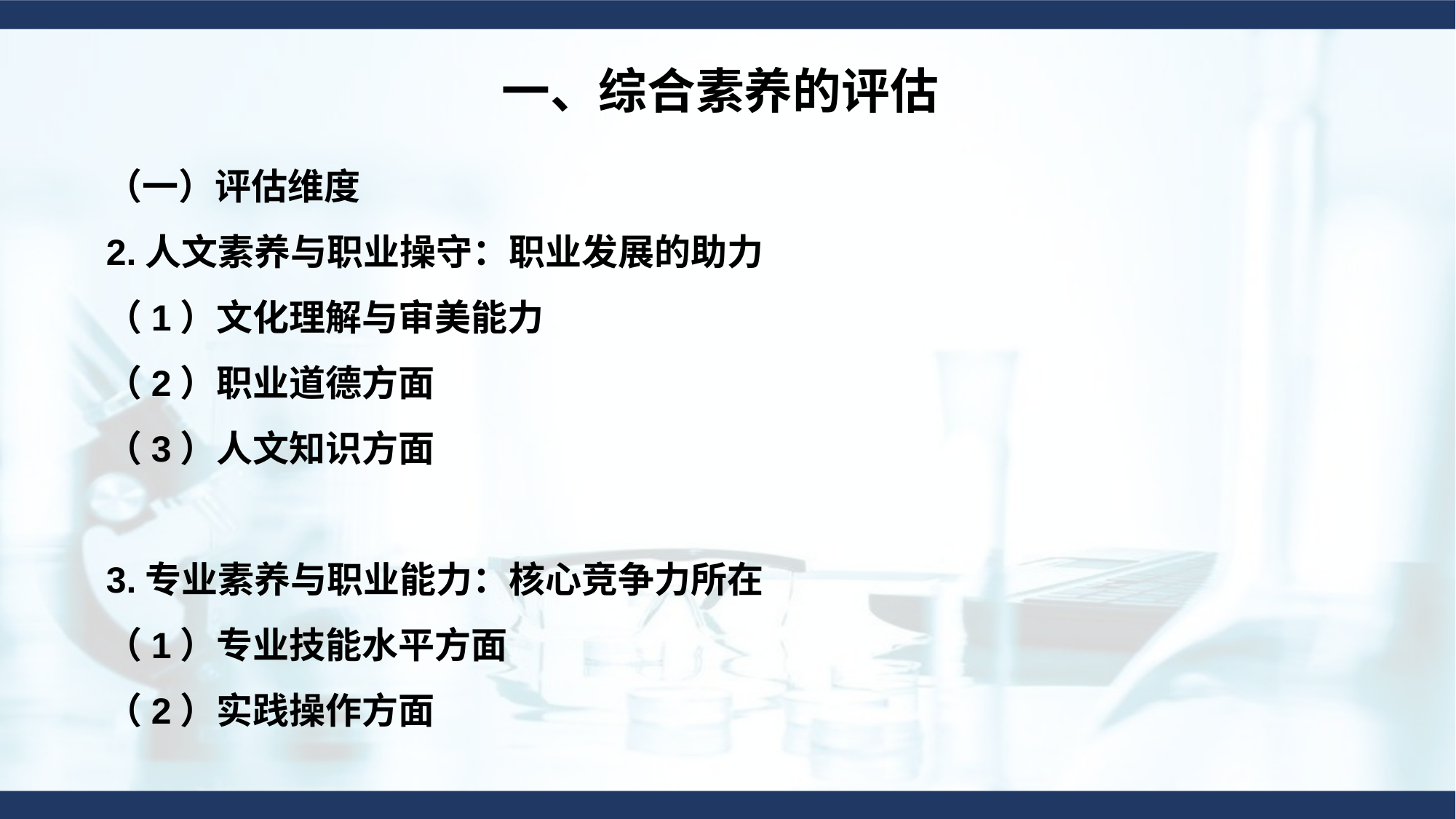

一、综合素养的评估
（一）评估维度
2.人文素养与职业操守：职业发展的助力
（1）文化理解与审美能力
（2）职业道德方面
（3）人文知识方面

3.专业素养与职业能力：核心竞争力所在
（1）专业技能水平方面
（2）实践操作方面